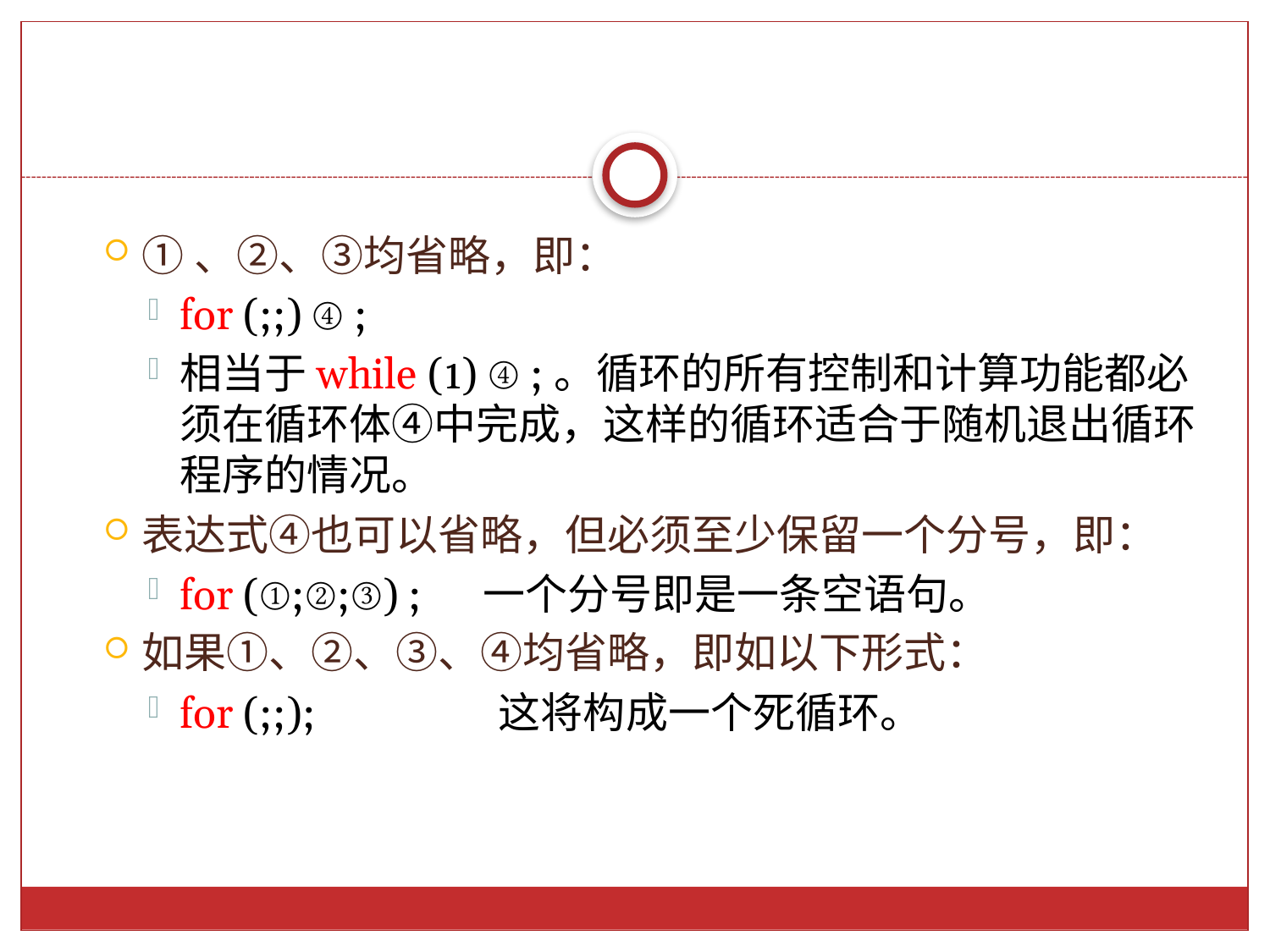

①、②、③均省略，即：
for (;;) ④;
相当于while (1) ④;。循环的所有控制和计算功能都必须在循环体④中完成，这样的循环适合于随机退出循环程序的情况。
表达式④也可以省略，但必须至少保留一个分号，即：
for (①;②;③) ;     一个分号即是一条空语句。
如果①、②、③、④均省略，即如以下形式：
for (;;);                 这将构成一个死循环。